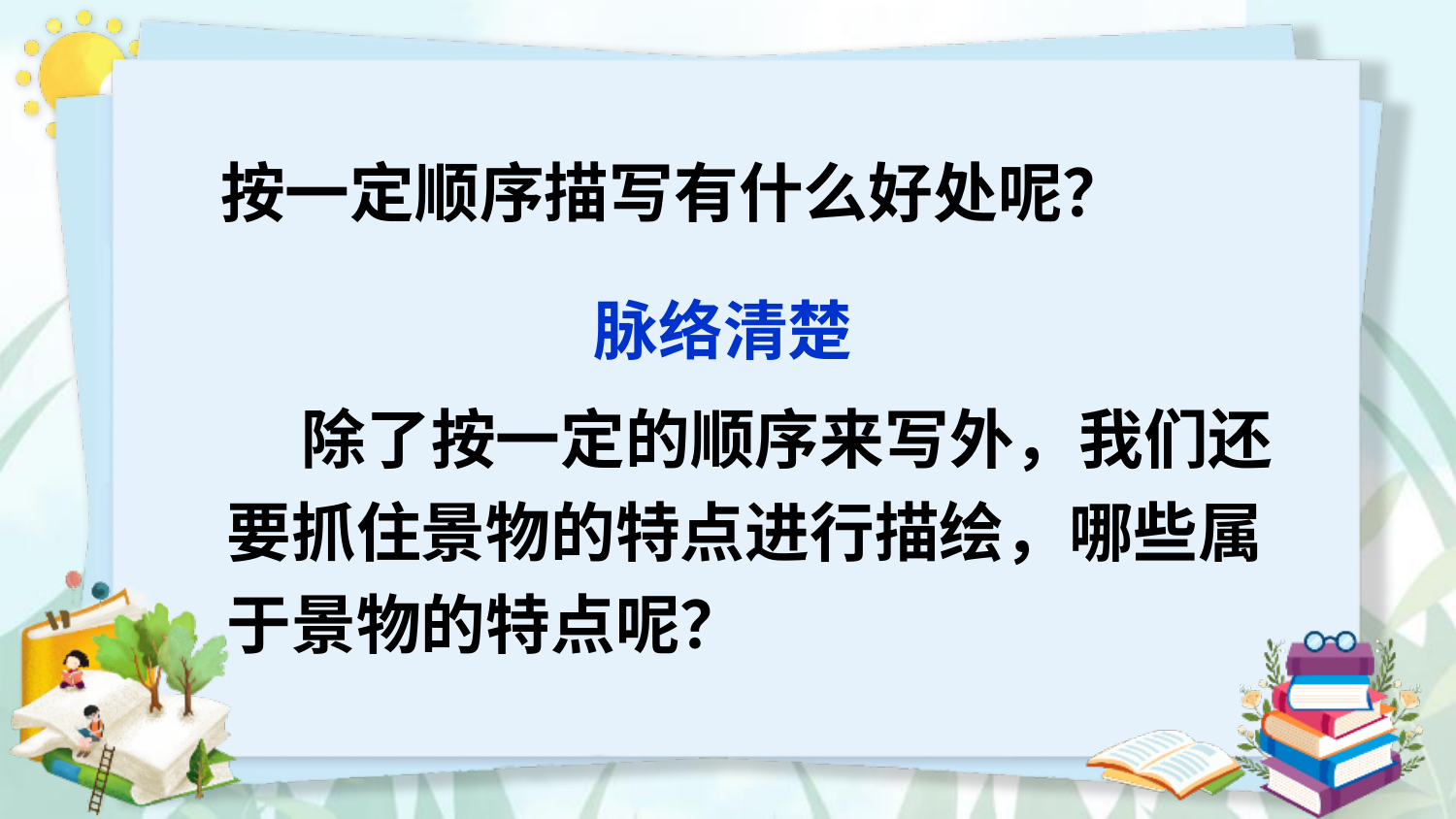

按一定顺序描写有什么好处呢？
脉络清楚
    除了按一定的顺序来写外，我们还要抓住景物的特点进行描绘，哪些属于景物的特点呢？